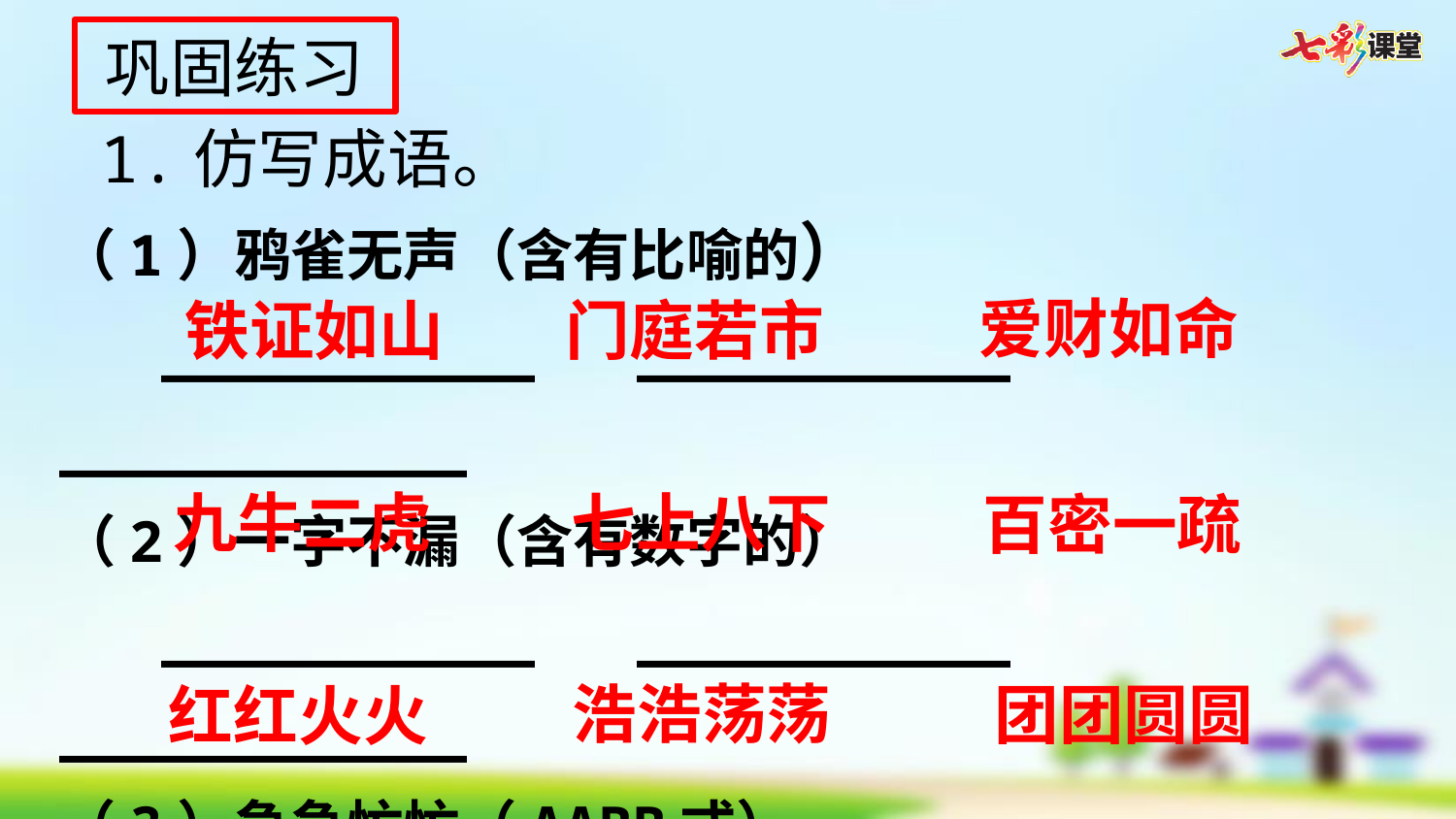

巩固练习
1.仿写成语。
（1）鸦雀无声（含有比喻的）
   ___________   ___________   ____________
（2）一字不漏（含有数字的）
   ___________   ___________   ____________
（3）急急忙忙（AABB式）
   ___________   ___________   ____________
爱财如命
铁证如山
门庭若市
九牛二虎
七上八下
百密一疏
浩浩荡荡
团团圆圆
红红火火